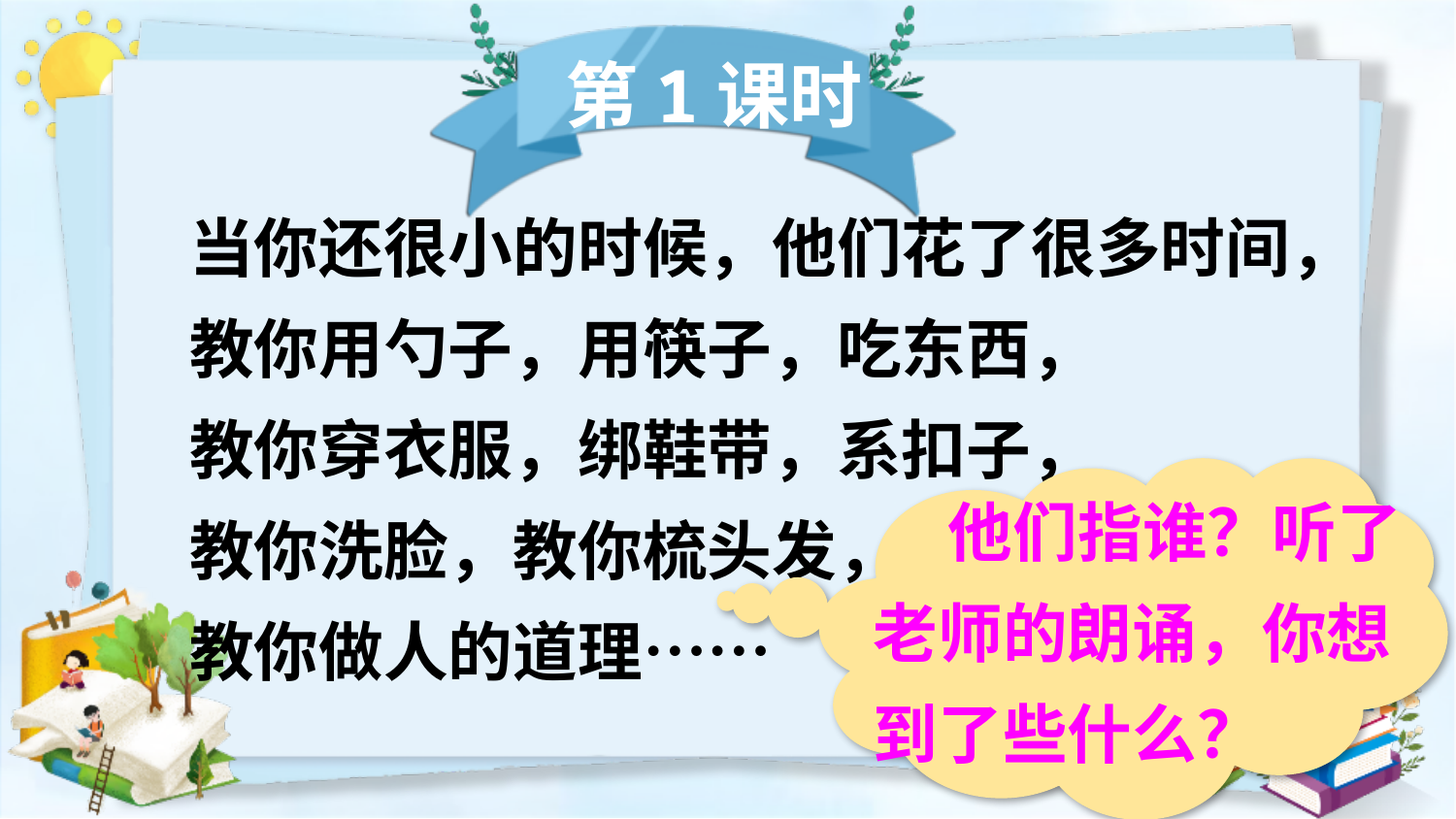

第1课时
当你还很小的时候，他们花了很多时间，
教你用勺子，用筷子，吃东西，
教你穿衣服，绑鞋带，系扣子，
教你洗脸，教你梳头发，
教你做人的道理……

    他们指谁？听了老师的朗诵，你想到了些什么？